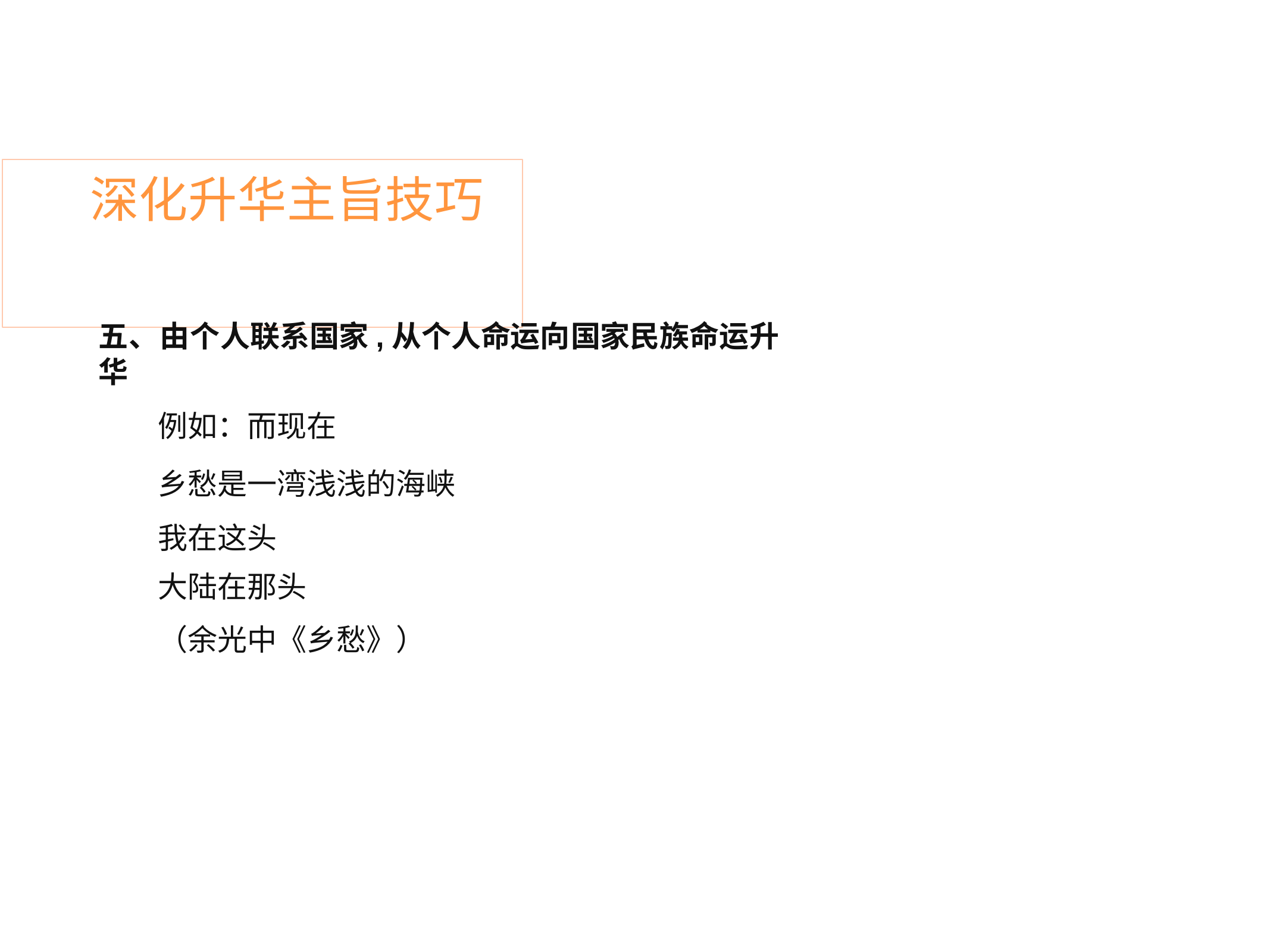

# 深化升华主旨技巧
五、由个人联系国家,从个人命运向国家民族命运升华
例如：而现在
乡愁是一湾浅浅的海峡 我在这头
大陆在那头
（余光中《乡愁》）